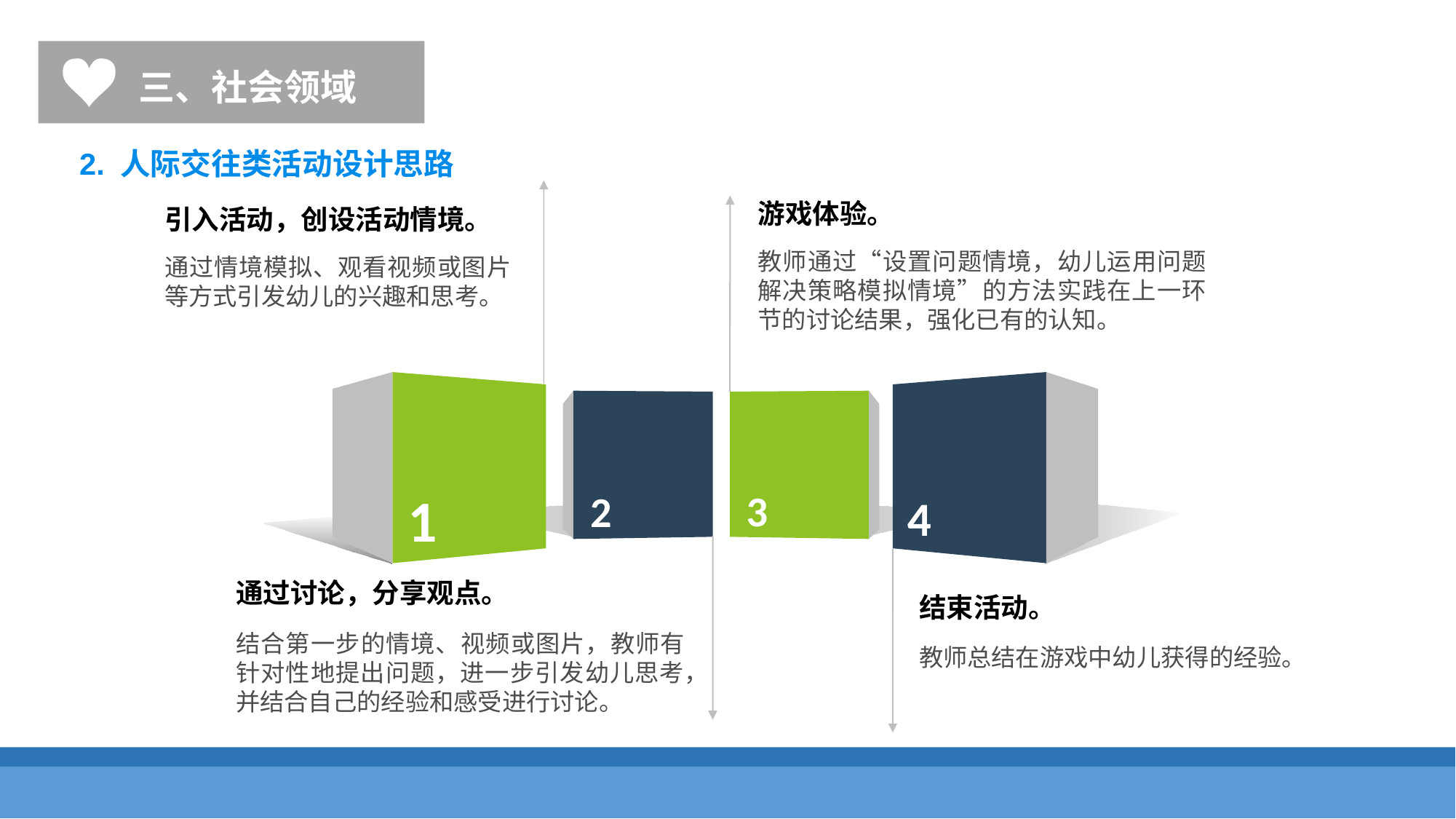

三、社会领域
2. 人际交往类活动设计思路

游戏体验。

引入活动，创设活动情境。
教师通过“设置问题情境，幼儿运用问题解决策略模拟情境”的方法实践在上一环节的讨论结果，强化已有的认知。
通过情境模拟、观看视频或图片等方式引发幼儿的兴趣和思考。

3
2
4
1

通过讨论，分享观点。
结束活动。
结合第一步的情境、视频或图片，教师有针对性地提出问题，进一步引发幼儿思考，并结合自己的经验和感受进行讨论。
教师总结在游戏中幼儿获得的经验。